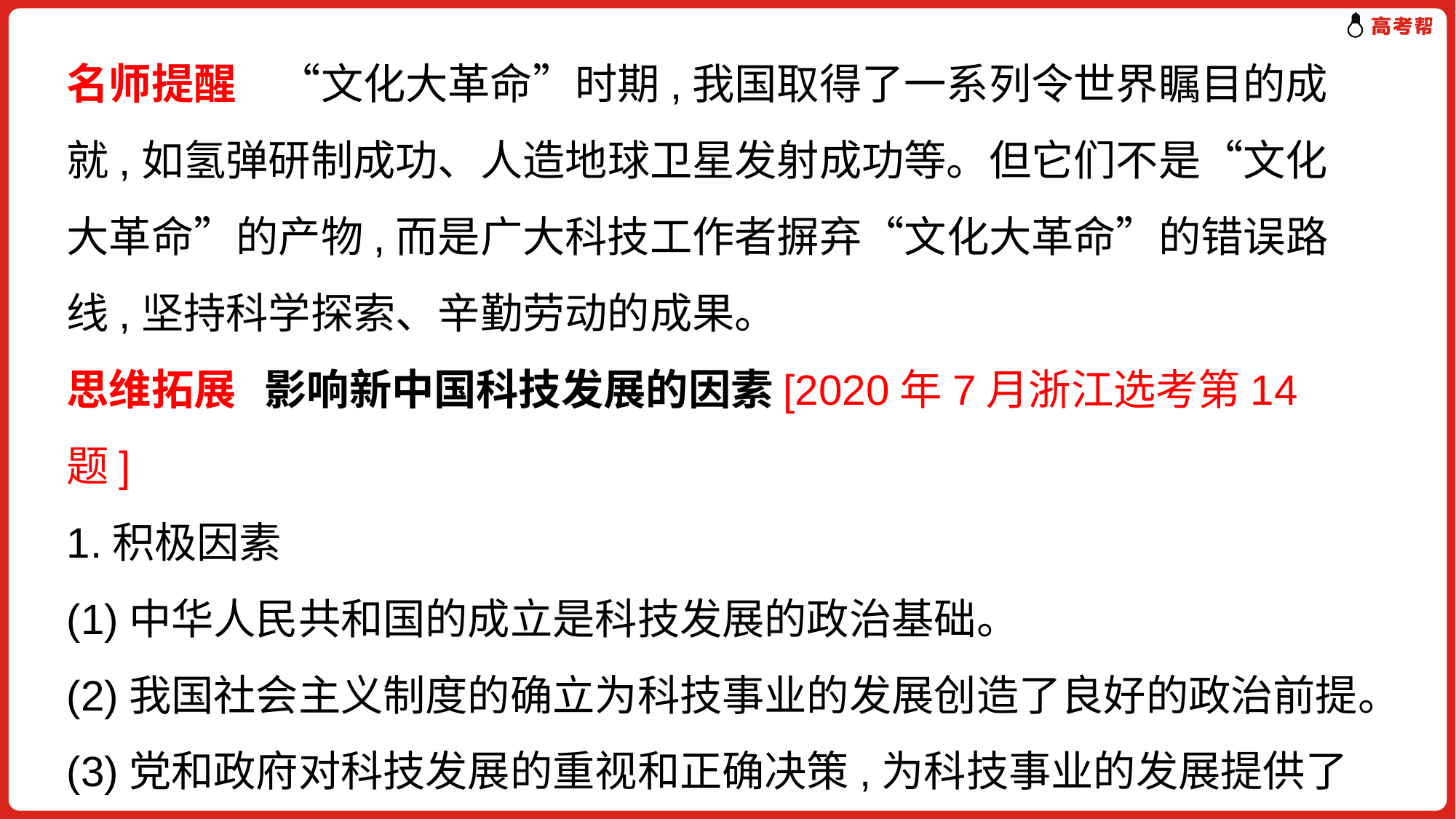

名师提醒　“文化大革命”时期,我国取得了一系列令世界瞩目的成就,如氢弹研制成功、人造地球卫星发射成功等。但它们不是“文化大革命”的产物,而是广大科技工作者摒弃“文化大革命”的错误路线,坚持科学探索、辛勤劳动的成果。
思维拓展   影响新中国科技发展的因素[2020年7月浙江选考第14题]
1.积极因素
(1)中华人民共和国的成立是科技发展的政治基础。
(2)我国社会主义制度的确立为科技事业的发展创造了良好的政治前提。
(3)党和政府对科技发展的重视和正确决策,为科技事业的发展提供了重要保证。